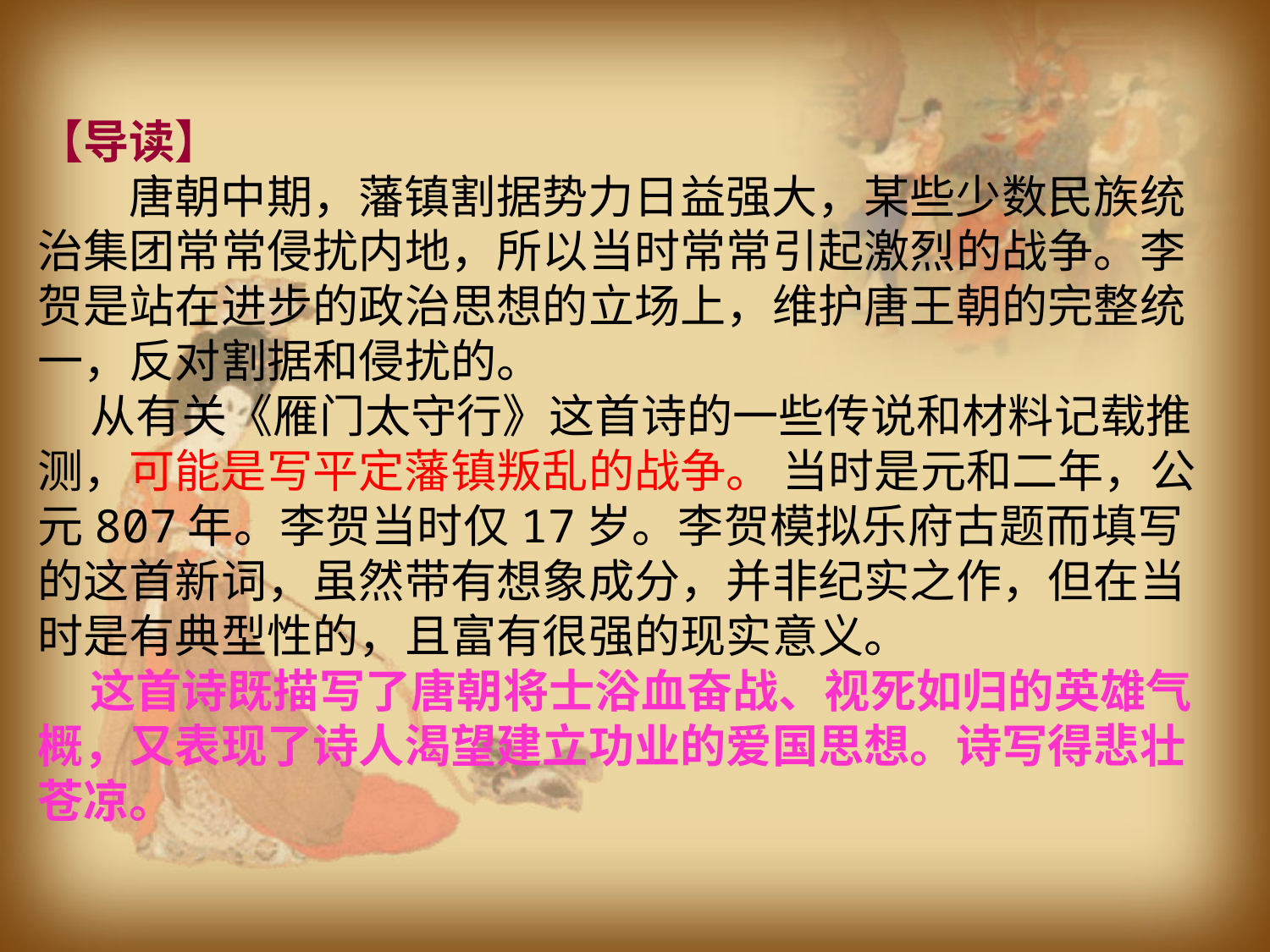

【导读】
　　唐朝中期，藩镇割据势力日益强大，某些少数民族统治集团常常侵扰内地，所以当时常常引起激烈的战争。李贺是站在进步的政治思想的立场上，维护唐王朝的完整统一，反对割据和侵扰的。
    从有关《雁门太守行》这首诗的一些传说和材料记载推测，可能是写平定藩镇叛乱的战争。 当时是元和二年，公元807年。李贺当时仅17岁。李贺模拟乐府古题而填写的这首新词，虽然带有想象成分，并非纪实之作，但在当时是有典型性的，且富有很强的现实意义。
    这首诗既描写了唐朝将士浴血奋战、视死如归的英雄气概，又表现了诗人渴望建立功业的爱国思想。诗写得悲壮苍凉。